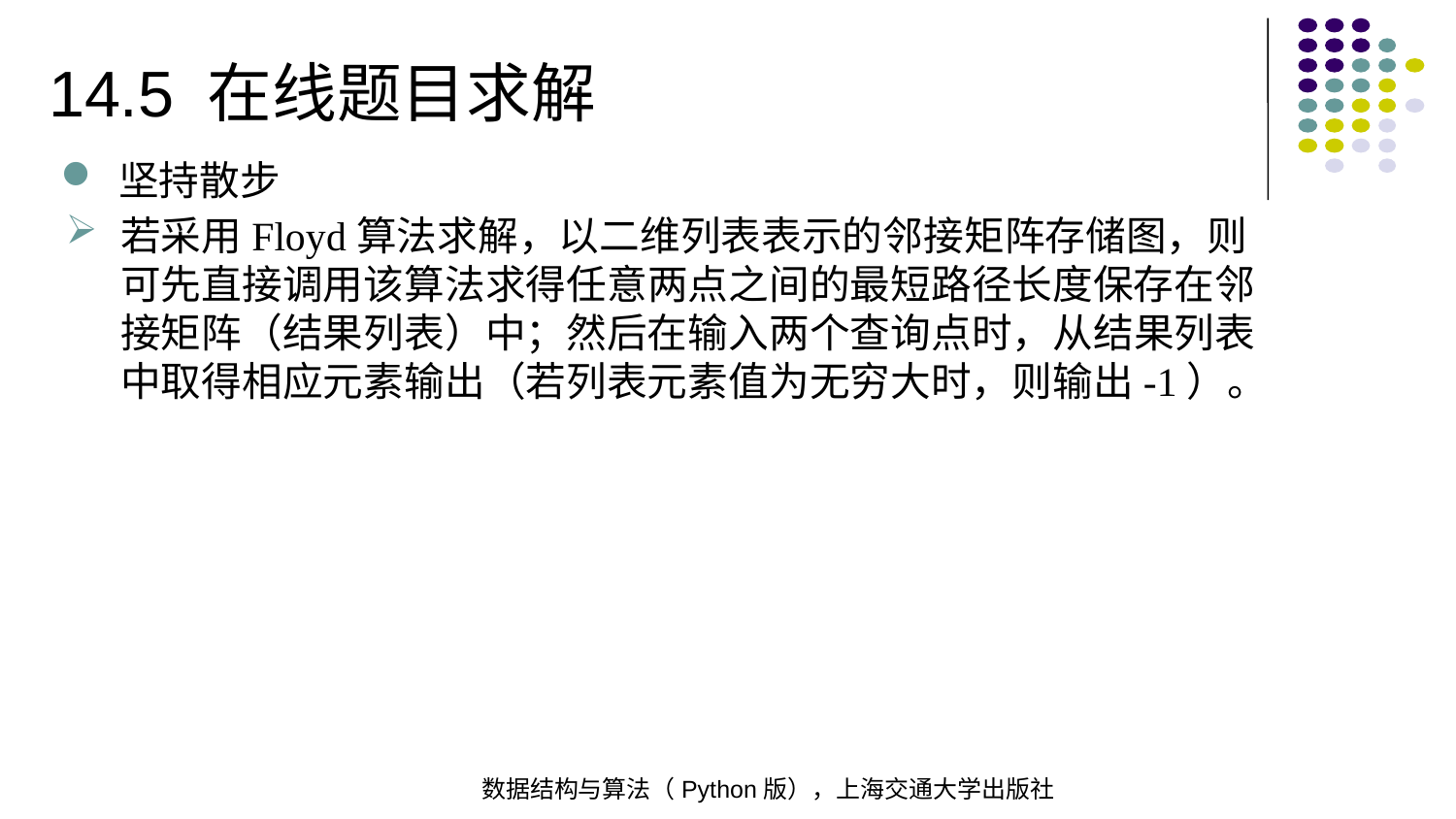

14.5 在线题目求解
坚持散步
若采用Floyd算法求解，以二维列表表示的邻接矩阵存储图，则可先直接调用该算法求得任意两点之间的最短路径长度保存在邻接矩阵（结果列表）中；然后在输入两个查询点时，从结果列表中取得相应元素输出（若列表元素值为无穷大时，则输出-1）。